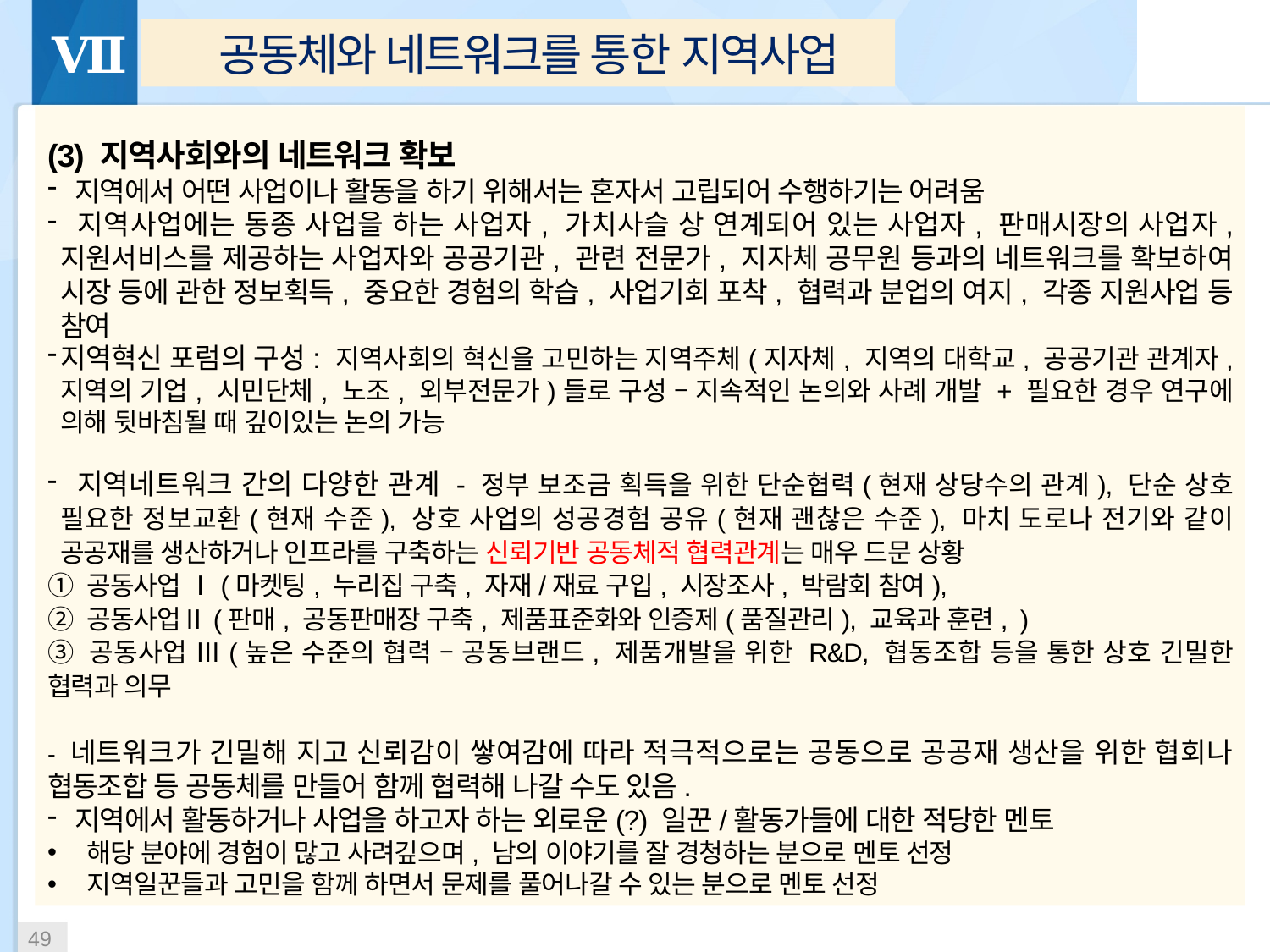

Ⅶ
# 공동체와 네트워크를 통한 지역사업
(3) 지역사회와의 네트워크 확보
 지역에서 어떤 사업이나 활동을 하기 위해서는 혼자서 고립되어 수행하기는 어려움
 지역사업에는 동종 사업을 하는 사업자, 가치사슬 상 연계되어 있는 사업자, 판매시장의 사업자, 지원서비스를 제공하는 사업자와 공공기관, 관련 전문가, 지자체 공무원 등과의 네트워크를 확보하여 시장 등에 관한 정보획득, 중요한 경험의 학습, 사업기회 포착, 협력과 분업의 여지, 각종 지원사업 등 참여
지역혁신 포럼의 구성: 지역사회의 혁신을 고민하는 지역주체(지자체, 지역의 대학교, 공공기관 관계자, 지역의 기업, 시민단체, 노조, 외부전문가)들로 구성 – 지속적인 논의와 사례 개발 + 필요한 경우 연구에 의해 뒷바침될 때 깊이있는 논의 가능

 지역네트워크 간의 다양한 관계 - 정부 보조금 획득을 위한 단순협력(현재 상당수의 관계), 단순 상호 필요한 정보교환(현재 수준), 상호 사업의 성공경험 공유(현재 괜찮은 수준), 마치 도로나 전기와 같이 공공재를 생산하거나 인프라를 구축하는 신뢰기반 공동체적 협력관계는 매우 드문 상황
① 공동사업 Ⅰ(마켓팅, 누리집 구축, 자재/재료 구입, 시장조사, 박람회 참여),
② 공동사업Ⅱ(판매, 공동판매장 구축, 제품표준화와 인증제(품질관리), 교육과 훈련,  )
③ 공동사업 Ⅲ(높은 수준의 협력 – 공동브랜드, 제품개발을 위한 R&D, 협동조합 등을 통한 상호 긴밀한 협력과 의무

- 네트워크가 긴밀해 지고 신뢰감이 쌓여감에 따라 적극적으로는 공동으로 공공재 생산을 위한 협회나 협동조합 등 공동체를 만들어 함께 협력해 나갈 수도 있음.
 지역에서 활동하거나 사업을 하고자 하는 외로운(?) 일꾼/활동가들에 대한 적당한 멘토
해당 분야에 경험이 많고 사려깊으며, 남의 이야기를 잘 경청하는 분으로 멘토 선정
지역일꾼들과 고민을 함께 하면서 문제를 풀어나갈 수 있는 분으로 멘토 선정
 49